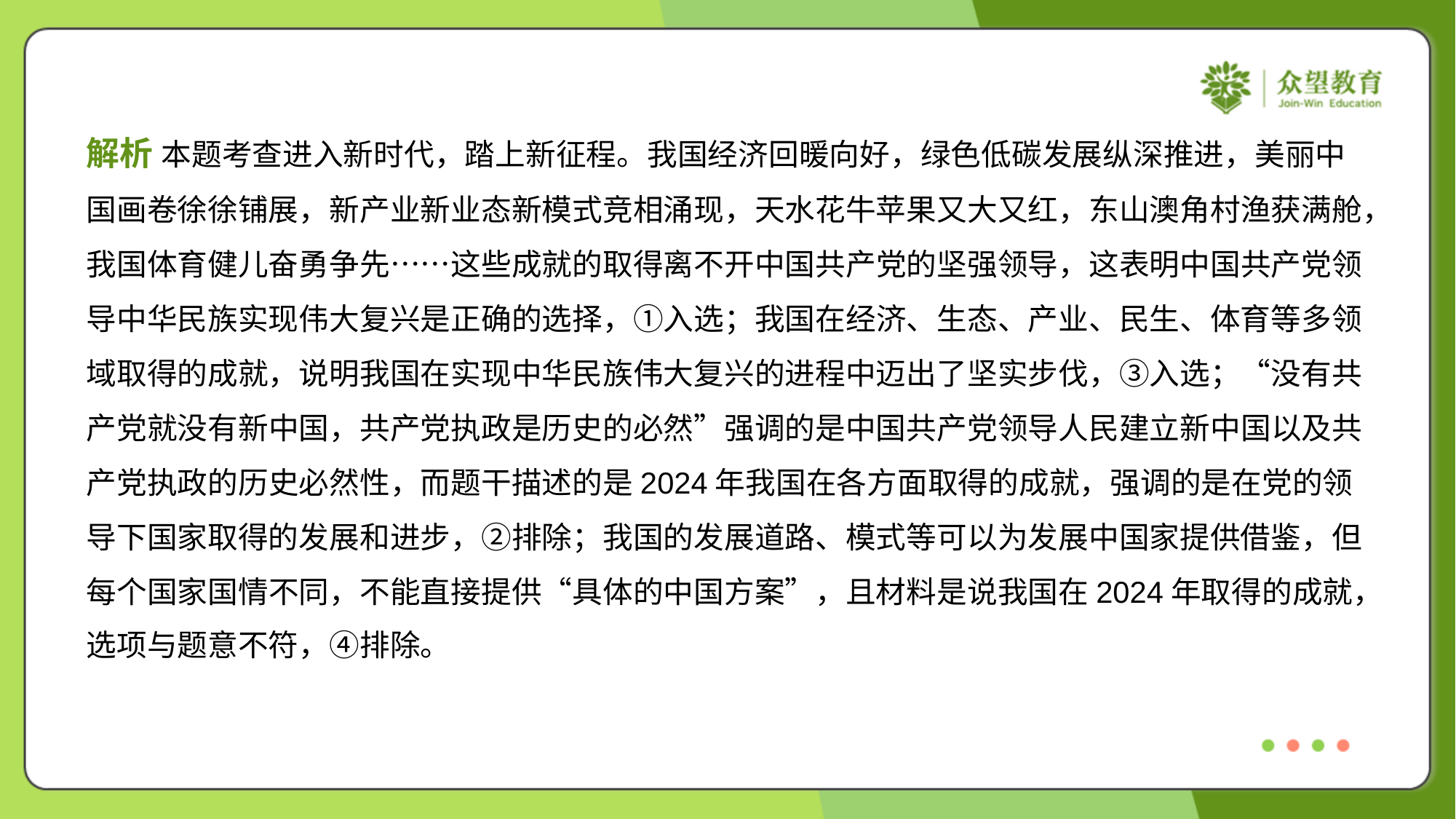

解析 本题考查进入新时代，踏上新征程。我国经济回暖向好，绿色低碳发展纵深推进，美丽中
国画卷徐徐铺展，新产业新业态新模式竞相涌现，天水花牛苹果又大又红，东山澳角村渔获满舱，
我国体育健儿奋勇争先……这些成就的取得离不开中国共产党的坚强领导，这表明中国共产党领
导中华民族实现伟大复兴是正确的选择，①入选；我国在经济、生态、产业、民生、体育等多领
域取得的成就，说明我国在实现中华民族伟大复兴的进程中迈出了坚实步伐，③入选；“没有共
产党就没有新中国，共产党执政是历史的必然”强调的是中国共产党领导人民建立新中国以及共
产党执政的历史必然性，而题干描述的是2024年我国在各方面取得的成就，强调的是在党的领
导下国家取得的发展和进步，②排除；我国的发展道路、模式等可以为发展中国家提供借鉴，但
每个国家国情不同，不能直接提供“具体的中国方案”，且材料是说我国在2024年取得的成就，
选项与题意不符，④排除。